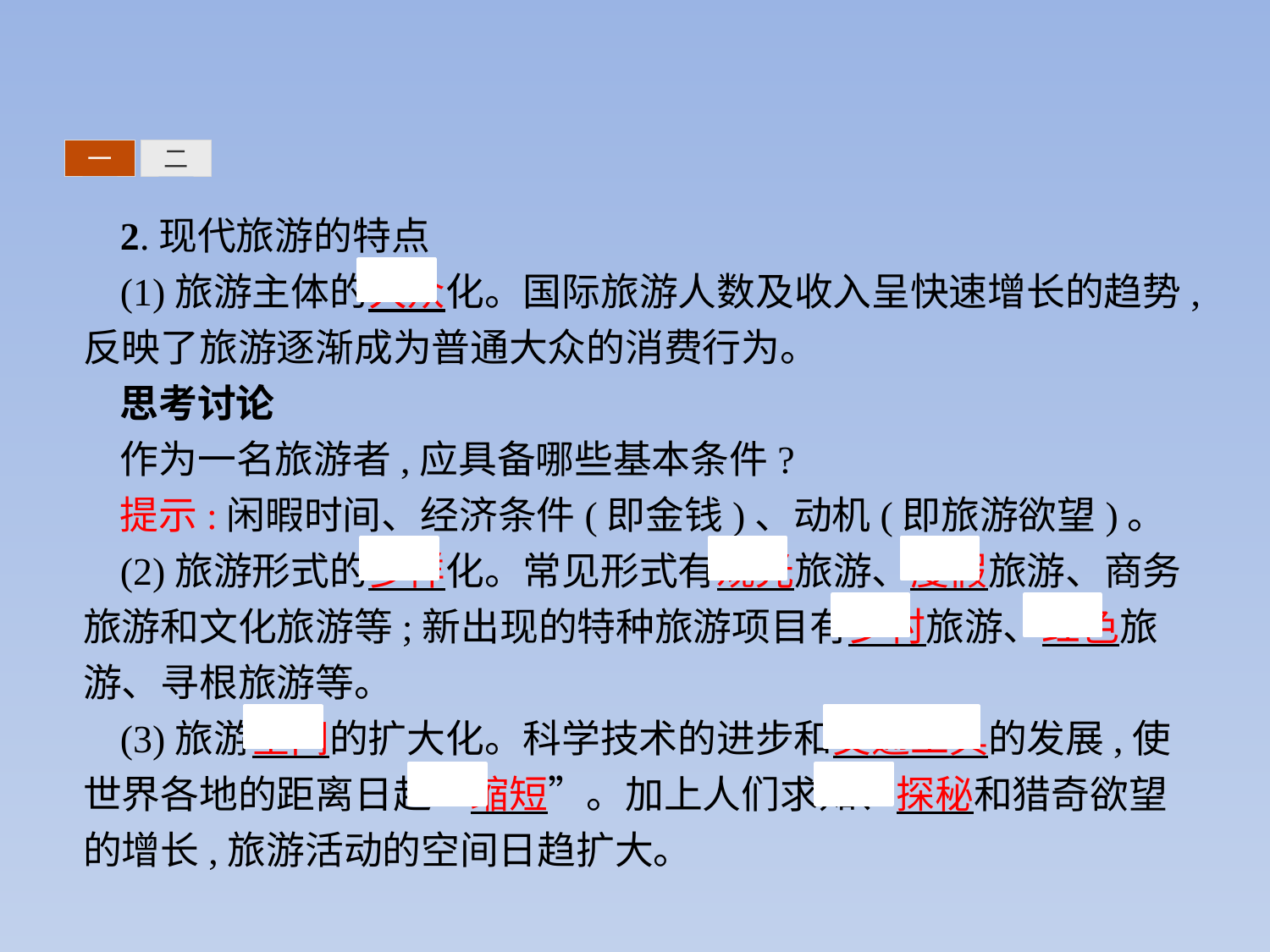

一
二
2.现代旅游的特点
(1)旅游主体的大众化。国际旅游人数及收入呈快速增长的趋势,反映了旅游逐渐成为普通大众的消费行为。
思考讨论
作为一名旅游者,应具备哪些基本条件?
提示:闲暇时间、经济条件(即金钱)、动机(即旅游欲望)。
(2)旅游形式的多样化。常见形式有观光旅游、度假旅游、商务旅游和文化旅游等;新出现的特种旅游项目有乡村旅游、红色旅游、寻根旅游等。
(3)旅游空间的扩大化。科学技术的进步和交通工具的发展,使世界各地的距离日趋“缩短”。加上人们求知、探秘和猎奇欲望的增长,旅游活动的空间日趋扩大。